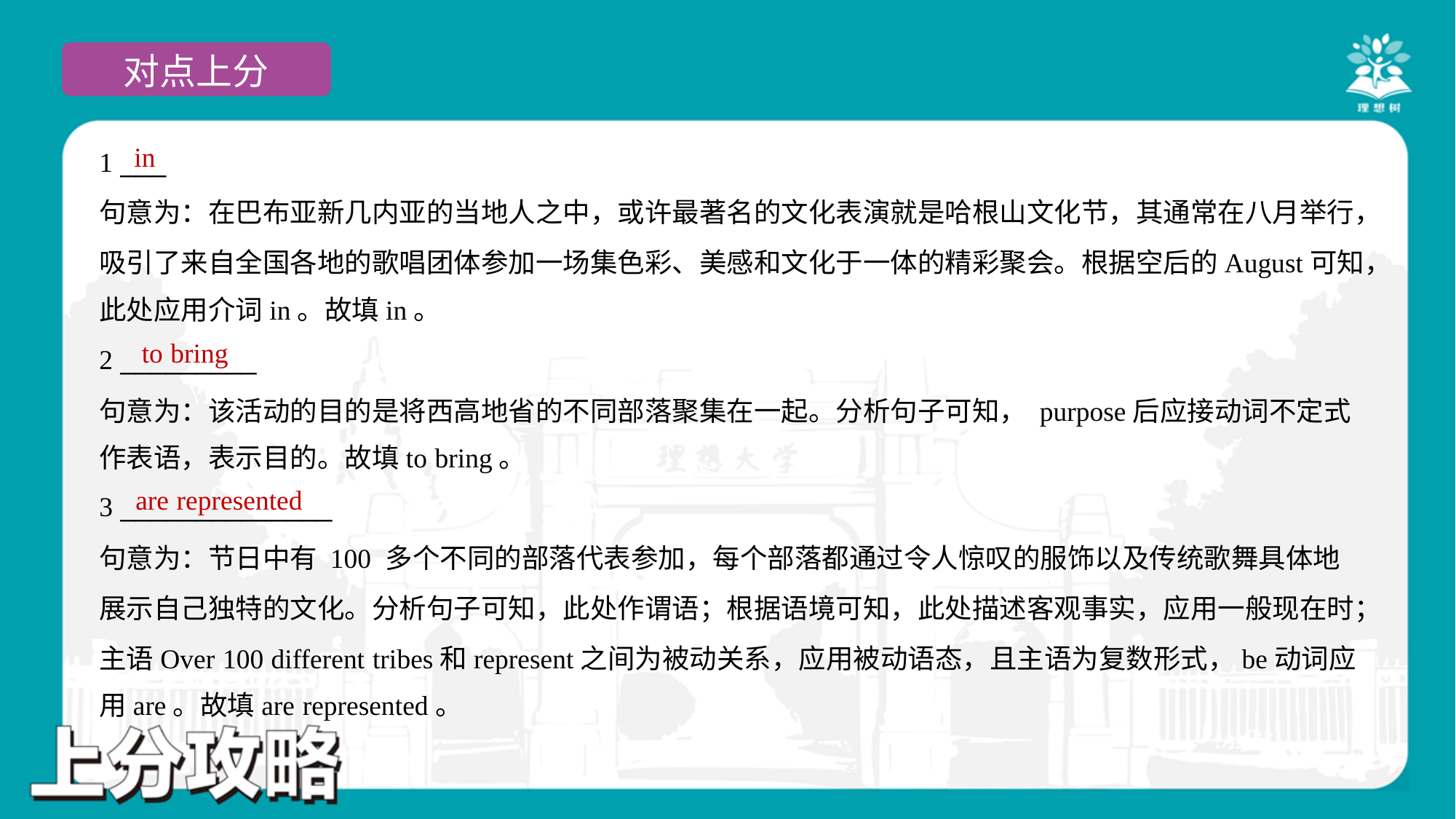

in
1 ___
句意为：在巴布亚新几内亚的当地人之中，或许最著名的文化表演就是哈根山文化节，其通常在八月举行，
吸引了来自全国各地的歌唱团体参加一场集色彩、美感和文化于一体的精彩聚会。根据空后的August可知，
此处应用介词in。故填in。
to bring
2 _________
句意为：该活动的目的是将西高地省的不同部落聚集在一起。分析句子可知， purpose后应接动词不定式
作表语，表示目的。故填to bring。
are represented
3 ______________
句意为：节日中有 100 多个不同的部落代表参加，每个部落都通过令人惊叹的服饰以及传统歌舞具体地
展示自己独特的文化。分析句子可知，此处作谓语；根据语境可知，此处描述客观事实，应用一般现在时；
主语Over 100 different tribes和represent之间为被动关系，应用被动语态，且主语为复数形式，be动词应
用are。故填are represented。